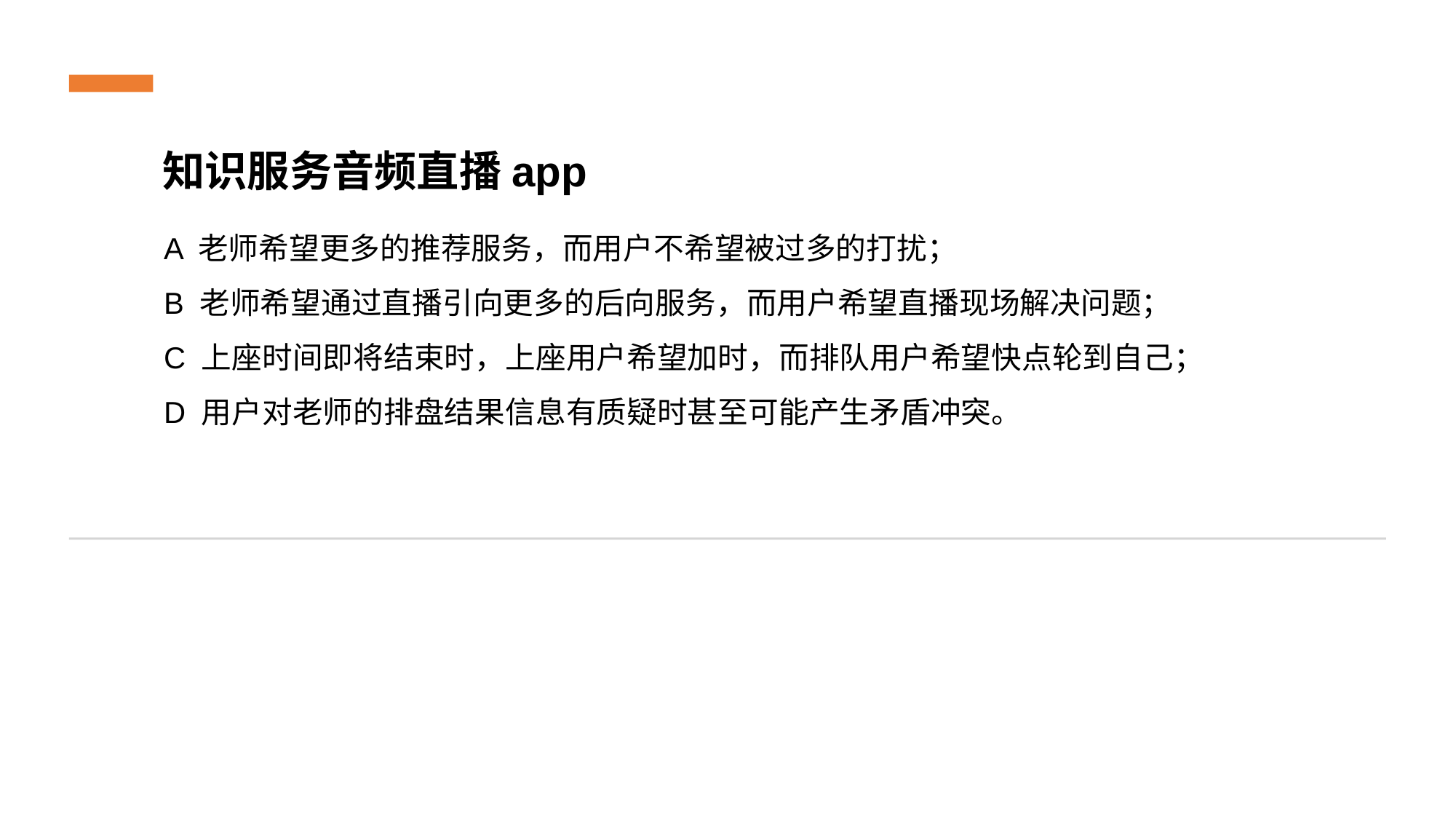

知识服务音频直播app
A 老师希望更多的推荐服务，而用户不希望被过多的打扰；
B 老师希望通过直播引向更多的后向服务，而用户希望直播现场解决问题；
C 上座时间即将结束时，上座用户希望加时，而排队用户希望快点轮到自己；
D 用户对老师的排盘结果信息有质疑时甚至可能产生矛盾冲突。